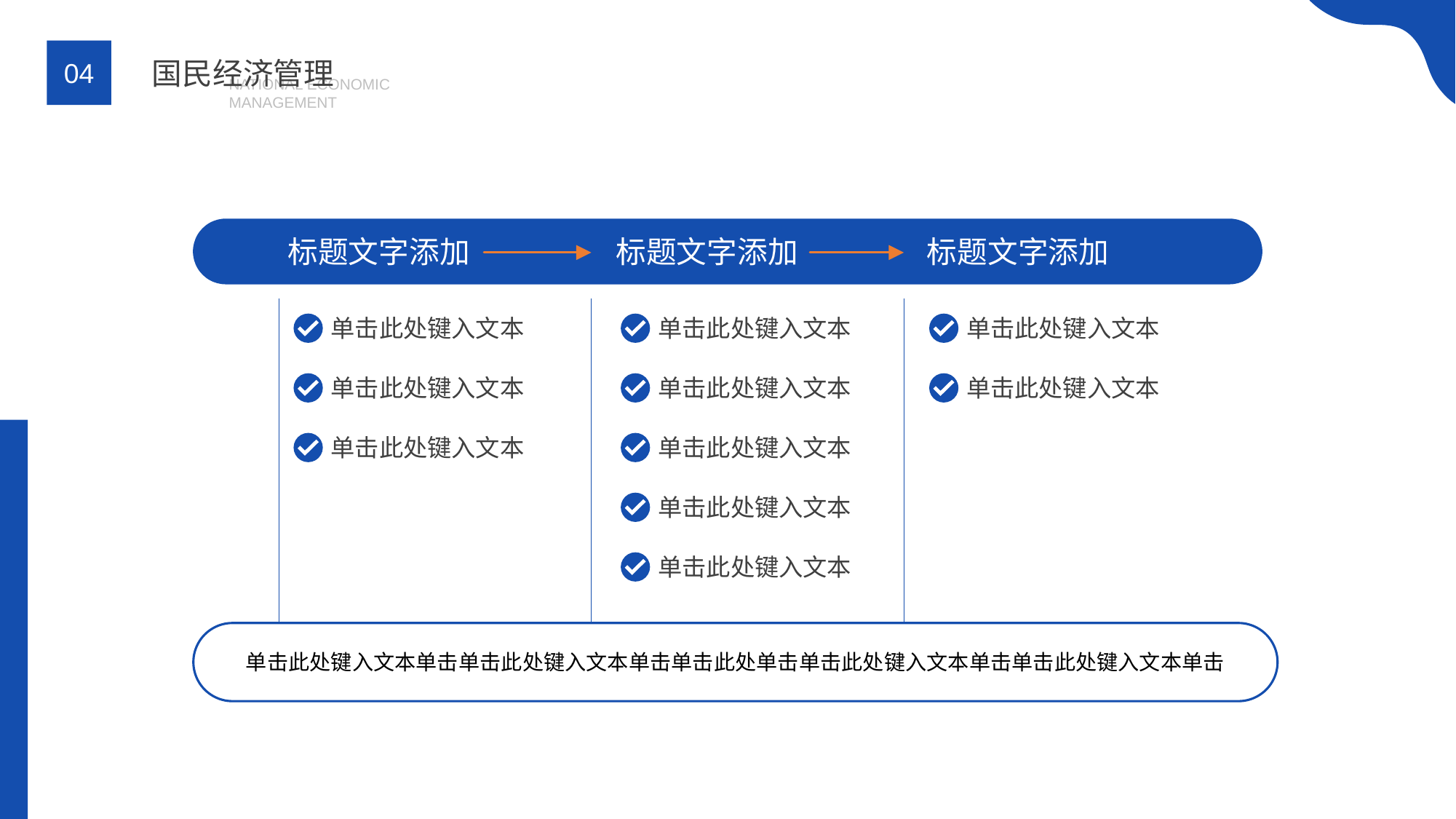

BY YUSHEN

国民经济管理
04
NATIONAL ECONOMIC MANAGEMENT

标题文字添加
标题文字添加
标题文字添加
单击此处键入文本

单击此处键入文本

单击此处键入文本

单击此处键入文本

单击此处键入文本

单击此处键入文本

单击此处键入文本

单击此处键入文本

单击此处键入文本

单击此处键入文本

单击此处键入文本单击单击此处键入文本单击单击此处单击单击此处键入文本单击单击此处键入文本单击